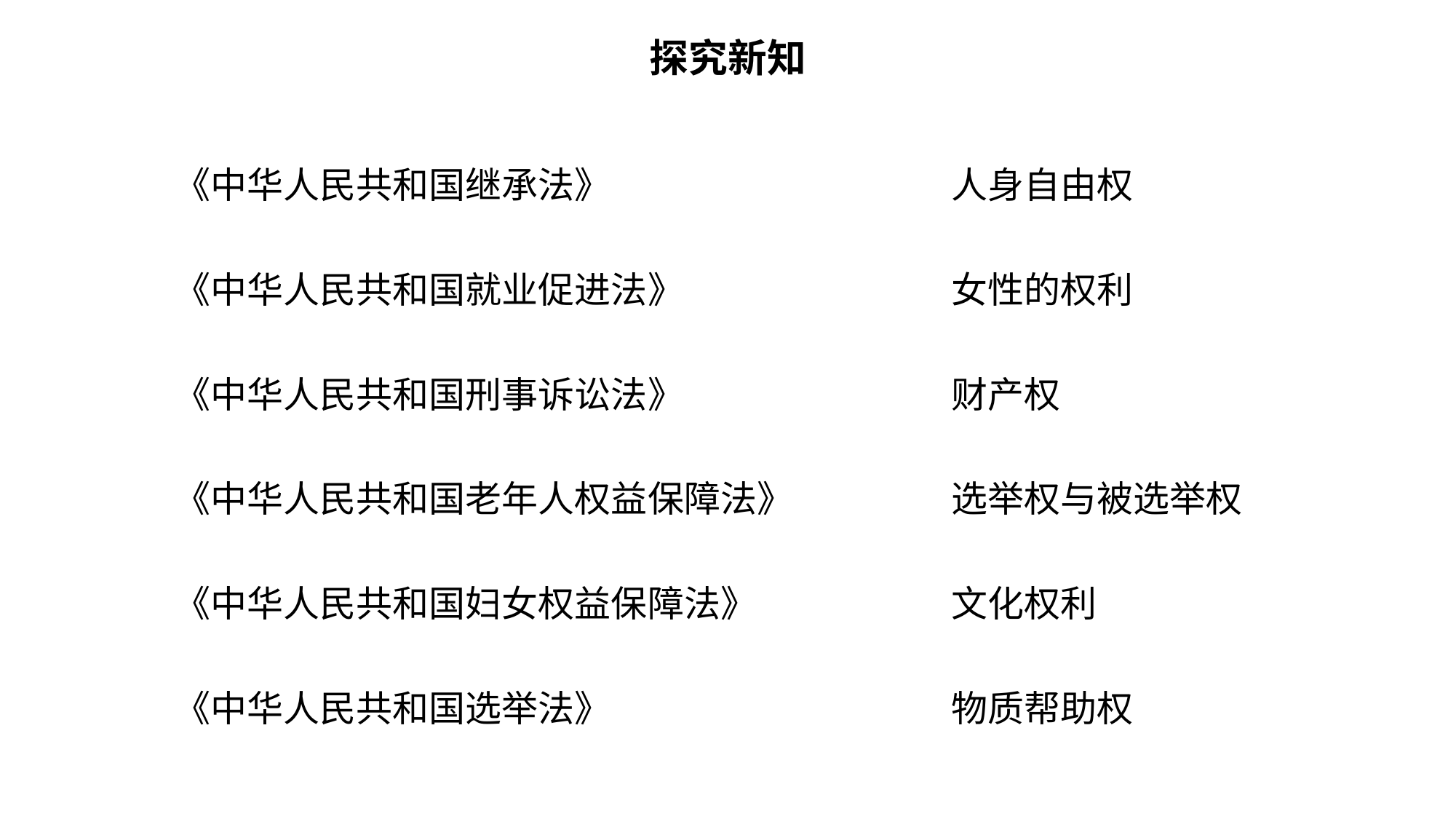

# 探究新知
《中华人民共和国继承法》
人身自由权
《中华人民共和国就业促进法》
女性的权利
《中华人民共和国刑事诉讼法》
财产权
《中华人民共和国老年人权益保障法》
选举权与被选举权
《中华人民共和国妇女权益保障法》
文化权利
《中华人民共和国选举法》
物质帮助权